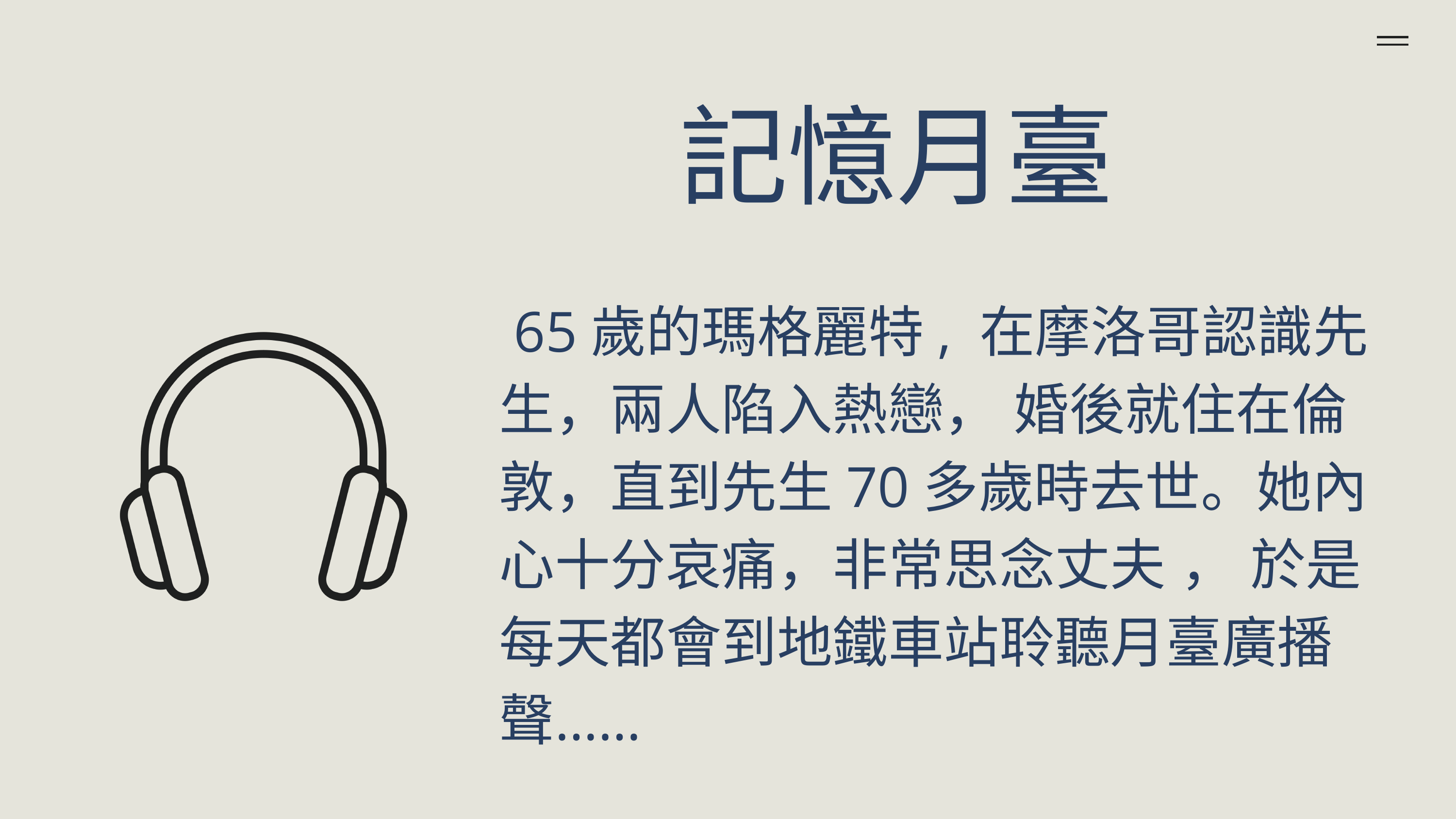

記憶月臺
 65歲的瑪格麗特, 在摩洛哥認識先生，兩人陷入熱戀， 婚後就住在倫敦，直到先生70多歲時去世。她內心十分哀痛，非常思念丈夫 ， 於是每天都會到地鐵車站聆聽月臺廣播聲……